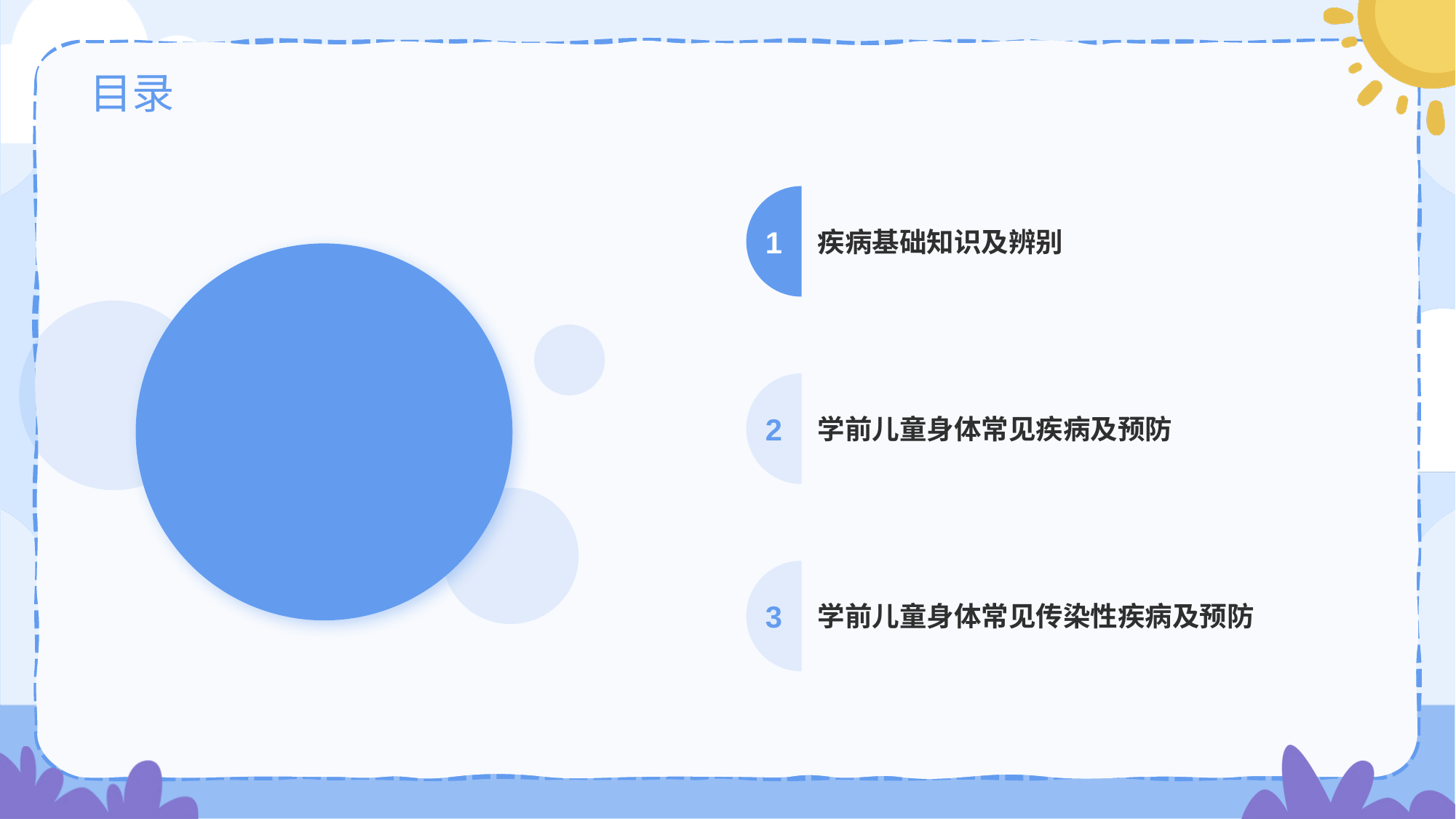

# 目录
疾病基础知识及辨别
1

学前儿童身体常见疾病及预防
2
学前儿童身体常见传染性疾病及预防
3